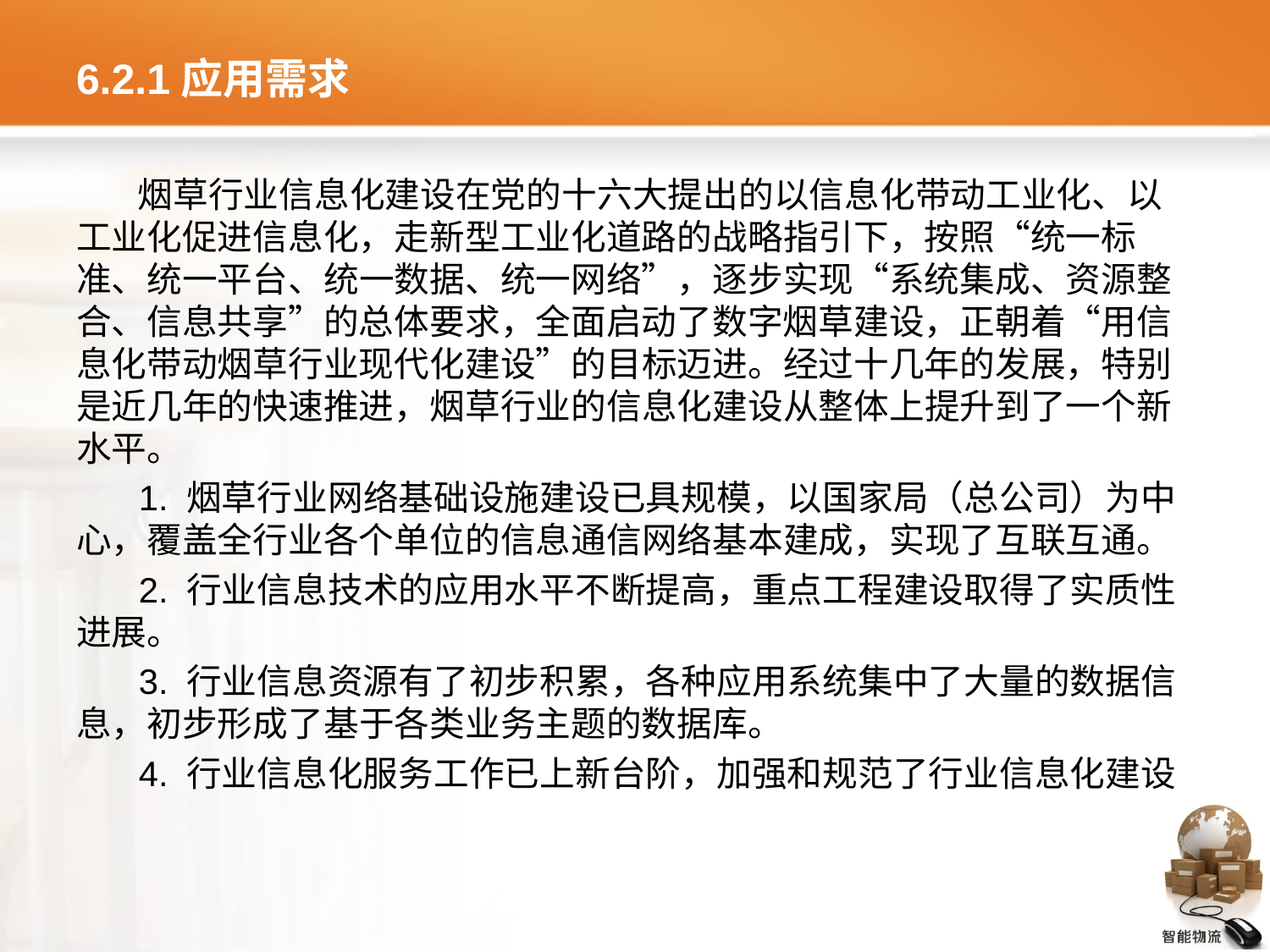

# 6.2.1应用需求
烟草行业信息化建设在党的十六大提出的以信息化带动工业化、以工业化促进信息化，走新型工业化道路的战略指引下，按照“统一标准、统一平台、统一数据、统一网络”，逐步实现“系统集成、资源整合、信息共享”的总体要求，全面启动了数字烟草建设，正朝着“用信息化带动烟草行业现代化建设”的目标迈进。经过十几年的发展，特别是近几年的快速推进，烟草行业的信息化建设从整体上提升到了一个新水平。
1. 烟草行业网络基础设施建设已具规模，以国家局（总公司）为中心，覆盖全行业各个单位的信息通信网络基本建成，实现了互联互通。
2. 行业信息技术的应用水平不断提高，重点工程建设取得了实质性进展。
3. 行业信息资源有了初步积累，各种应用系统集中了大量的数据信息，初步形成了基于各类业务主题的数据库。
4. 行业信息化服务工作已上新台阶，加强和规范了行业信息化建设